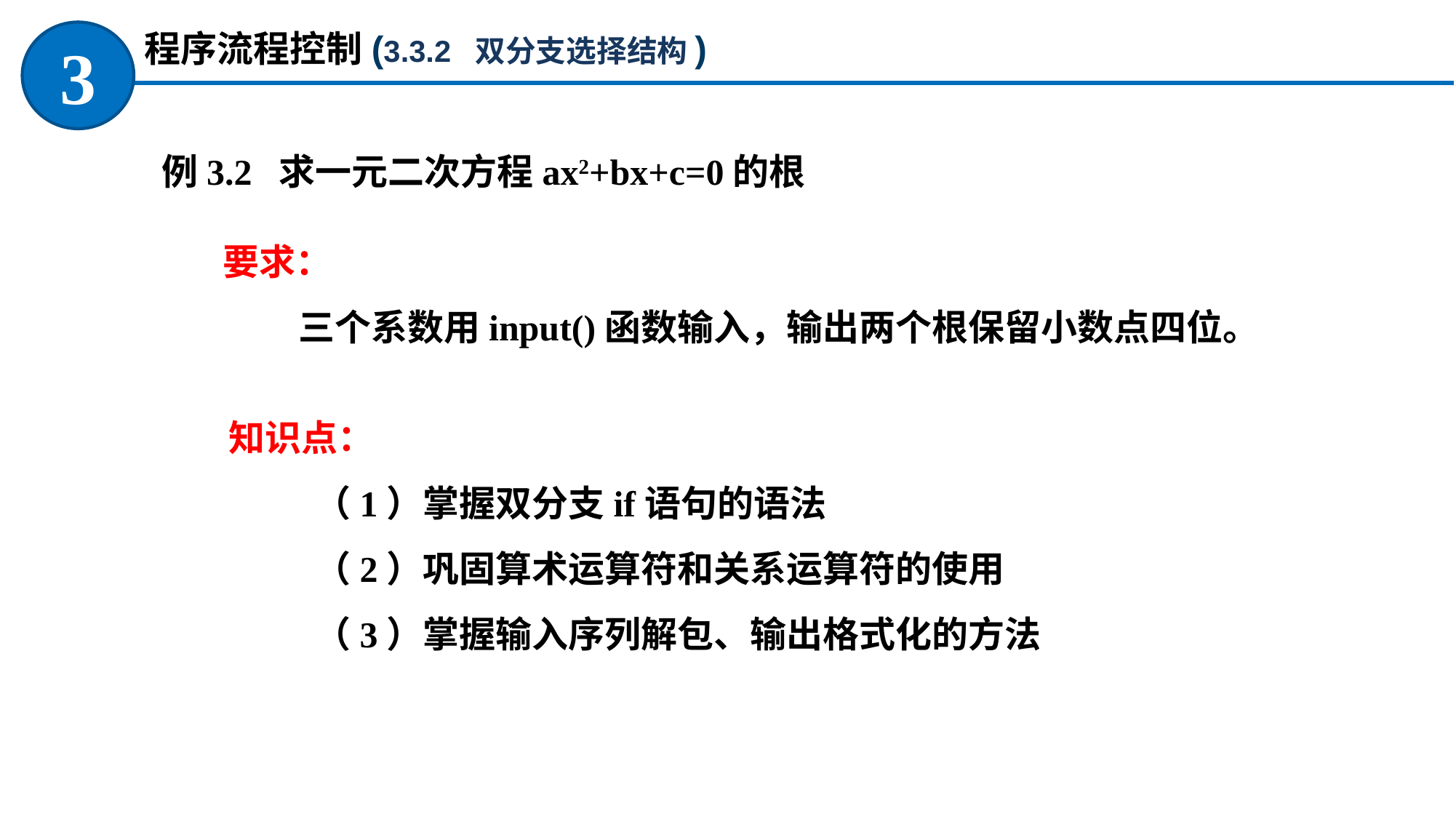

程序流程控制(3.3.2  双分支选择结构)
3
例3.2  求一元二次方程ax2+bx+c=0的根
要求：
三个系数用input()函数输入，输出两个根保留小数点四位。
知识点：
（1）掌握双分支if语句的语法
（2）巩固算术运算符和关系运算符的使用
（3）掌握输入序列解包、输出格式化的方法